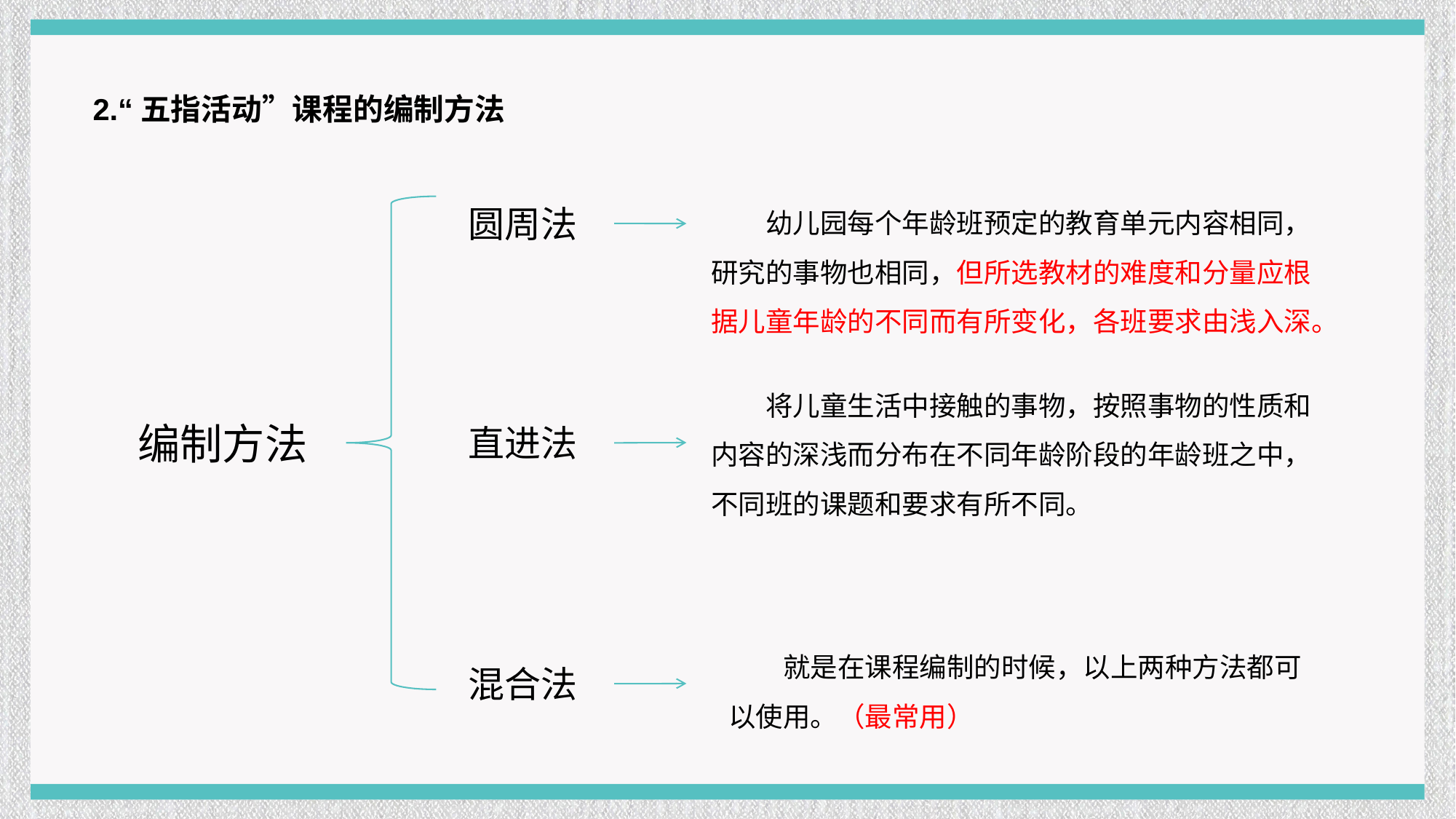

2.“五指活动”课程的编制方法
幼儿园每个年龄班预定的教育单元内容相同，研究的事物也相同，但所选教材的难度和分量应根据儿童年龄的不同而有所变化，各班要求由浅入深。

圆周法
将儿童生活中接触的事物，按照事物的性质和内容的深浅而分布在不同年龄阶段的年龄班之中，不同班的课题和要求有所不同。
编制方法
直进法
就是在课程编制的时候，以上两种方法都可以使用。（最常用）
混合法